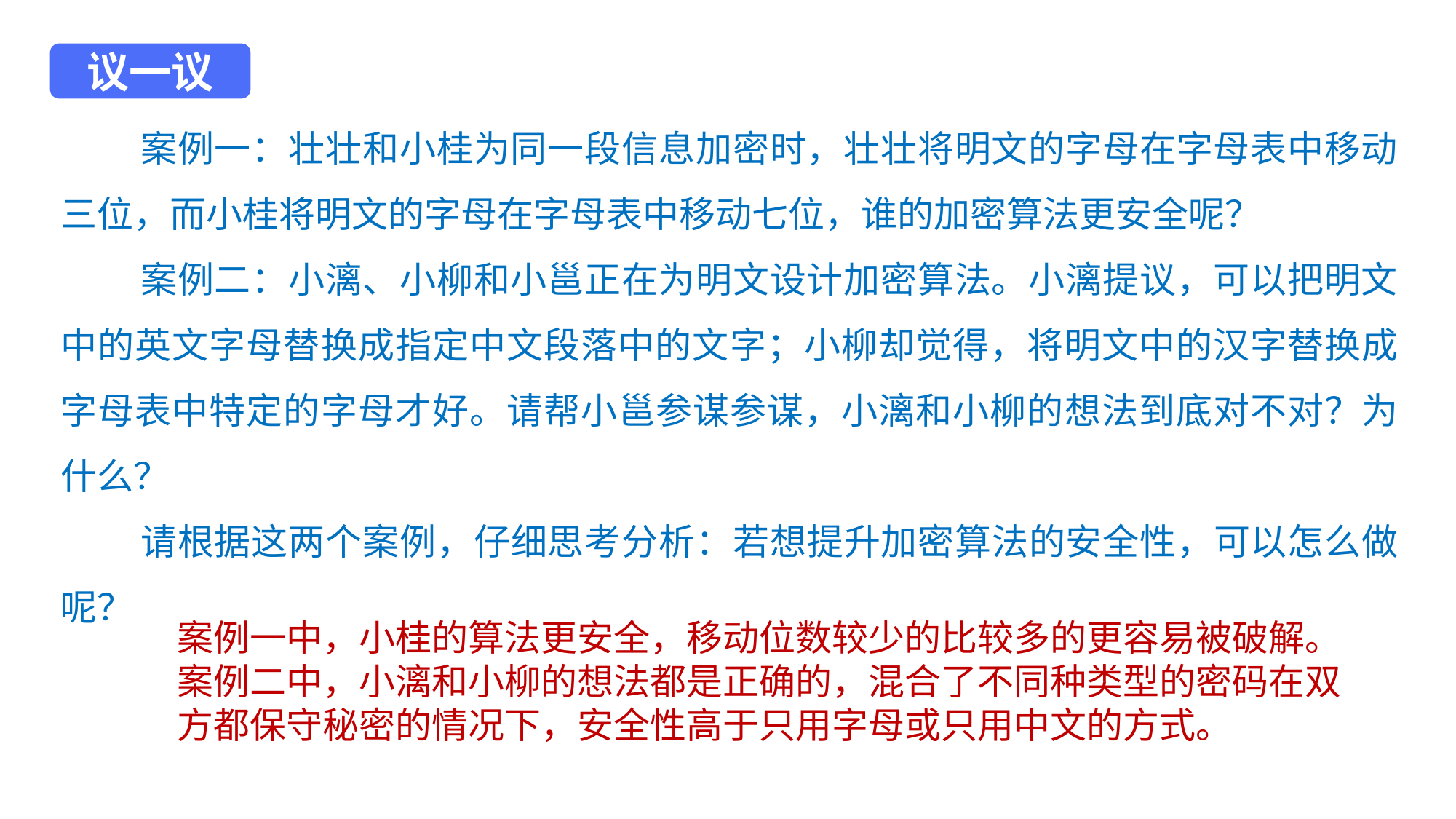

议一议
        案例一：壮壮和小桂为同一段信息加密时，壮壮将明文的字母在字母表中移动三位，而小桂将明文的字母在字母表中移动七位，谁的加密算法更安全呢？
        案例二：小漓、小柳和小邕正在为明文设计加密算法。小漓提议，可以把明文中的英文字母替换成指定中文段落中的文字；小柳却觉得，将明文中的汉字替换成字母表中特定的字母才好。请帮小邕参谋参谋，小漓和小柳的想法到底对不对？为什么？
        请根据这两个案例，仔细思考分析：若想提升加密算法的安全性，可以怎么做呢？
案例一中，小桂的算法更安全，移动位数较少的比较多的更容易被破解。
案例二中，小漓和小柳的想法都是正确的，混合了不同种类型的密码在双方都保守秘密的情况下，安全性高于只用字母或只用中文的方式。